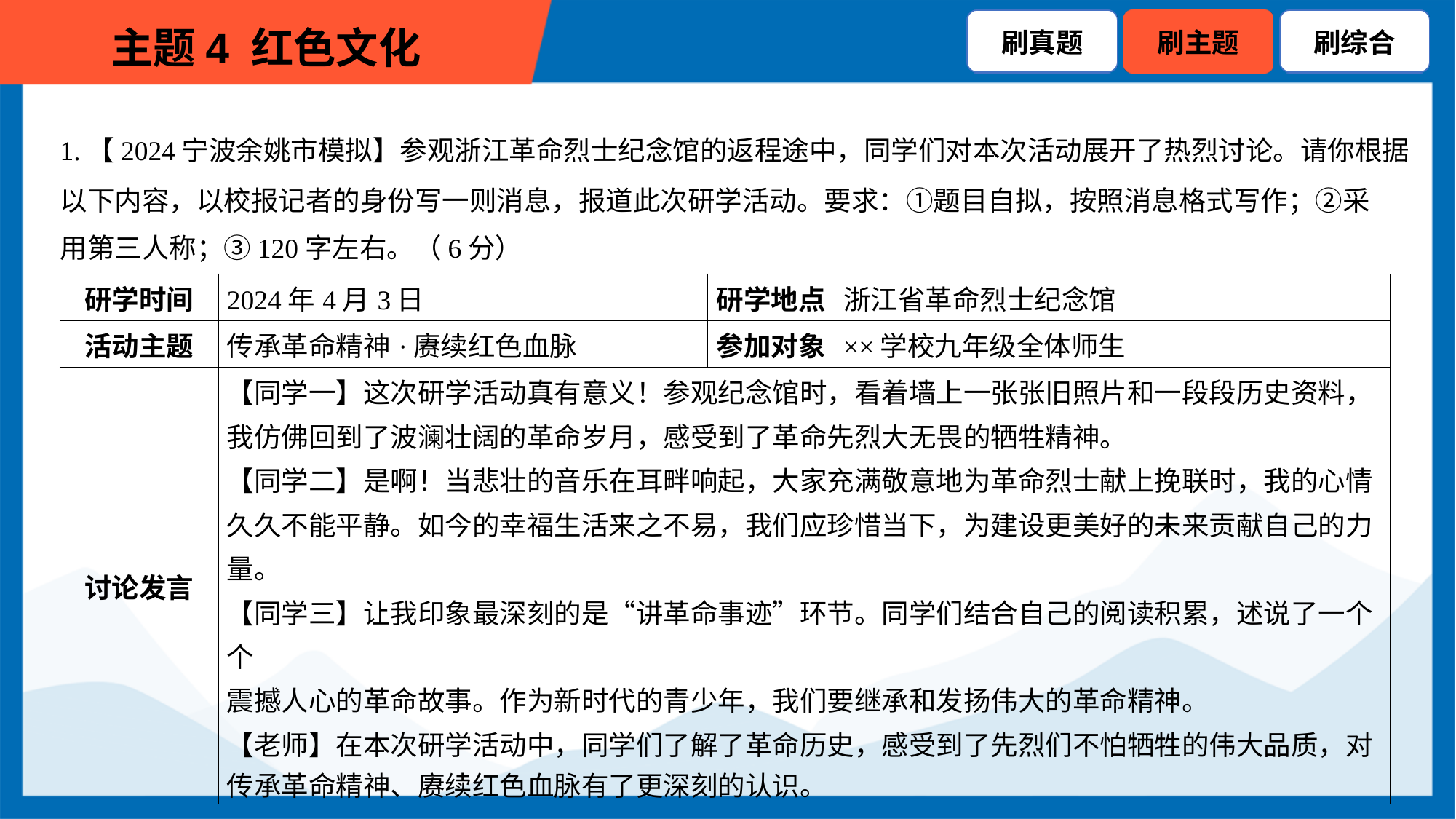

1.【2024宁波余姚市模拟】参观浙江革命烈士纪念馆的返程途中，同学们对本次活动展开了热烈讨论。请你根据
以下内容，以校报记者的身份写一则消息，报道此次研学活动。要求：①题目自拟，按照消息格式写作；②采
用第三人称；③120字左右。（6分）
| 研学时间 | 2024年4月3日 | 研学地点 | 浙江省革命烈士纪念馆 |
| --- | --- | --- | --- |
| 活动主题 | 传承革命精神·赓续红色血脉 | 参加对象 | ××学校九年级全体师生 |
| 讨论发言 | 【同学一】这次研学活动真有意义！参观纪念馆时，看着墙上一张张旧照片和一段段历史资料， 我仿佛回到了波澜壮阔的革命岁月，感受到了革命先烈大无畏的牺牲精神。 【同学二】是啊！当悲壮的音乐在耳畔响起，大家充满敬意地为革命烈士献上挽联时，我的心情 久久不能平静。如今的幸福生活来之不易，我们应珍惜当下，为建设更美好的未来贡献自己的力 量。 【同学三】让我印象最深刻的是“讲革命事迹”环节。同学们结合自己的阅读积累，述说了一个个 震撼人心的革命故事。作为新时代的青少年，我们要继承和发扬伟大的革命精神。 【老师】在本次研学活动中，同学们了解了革命历史，感受到了先烈们不怕牺牲的伟大品质，对 传承革命精神、赓续红色血脉有了更深刻的认识。 |  |  |